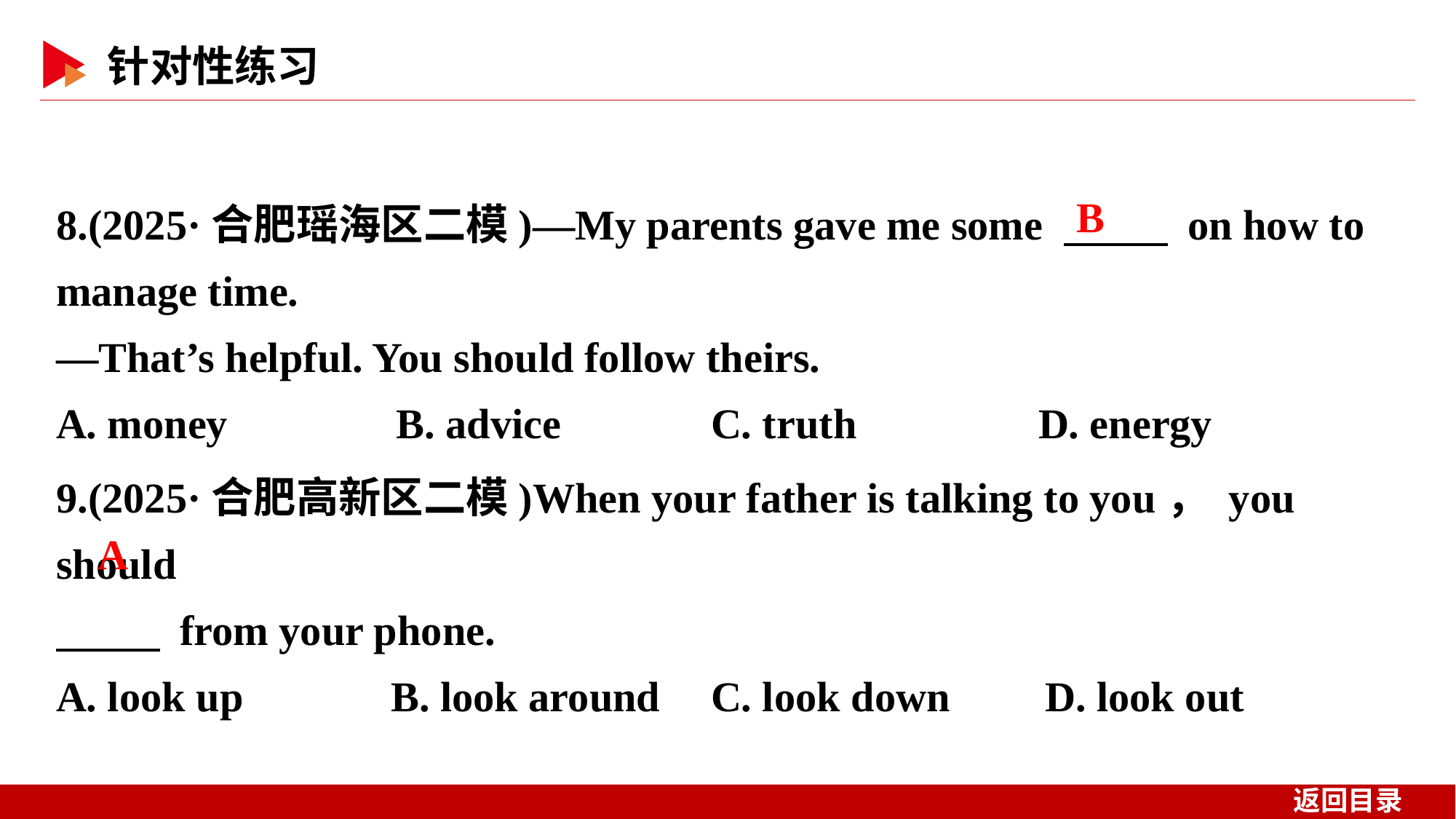

8.(2025·合肥瑶海区二模)—My parents gave me some 　  　 on how to manage time.
—That’s helpful. You should follow theirs.
A. money                B. advice		C. truth                	D. energy
B
9.(2025·合肥高新区二模)When your father is talking to you， you should
　  　 from your phone.
A. look up              B. look around	C. look down         D. look out
A